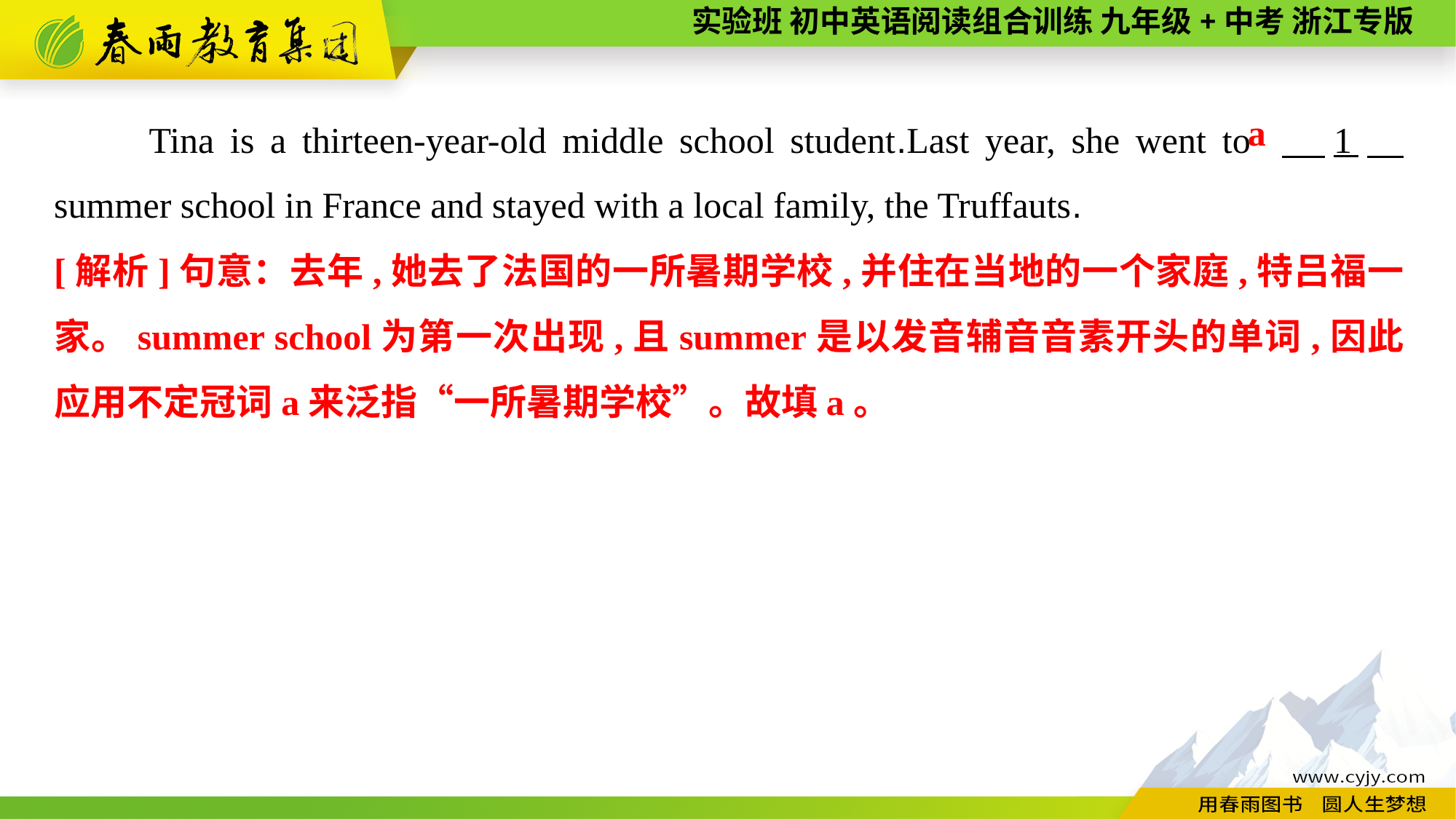

Tina is a thirteen-year-old middle school student.Last year, she went to 　1　 summer school in France and stayed with a local family, the Truffauts.
a
[解析]句意：去年,她去了法国的一所暑期学校,并住在当地的一个家庭,特吕福一家。summer school为第一次出现,且summer是以发音辅音音素开头的单词,因此应用不定冠词a来泛指“一所暑期学校”。故填a。